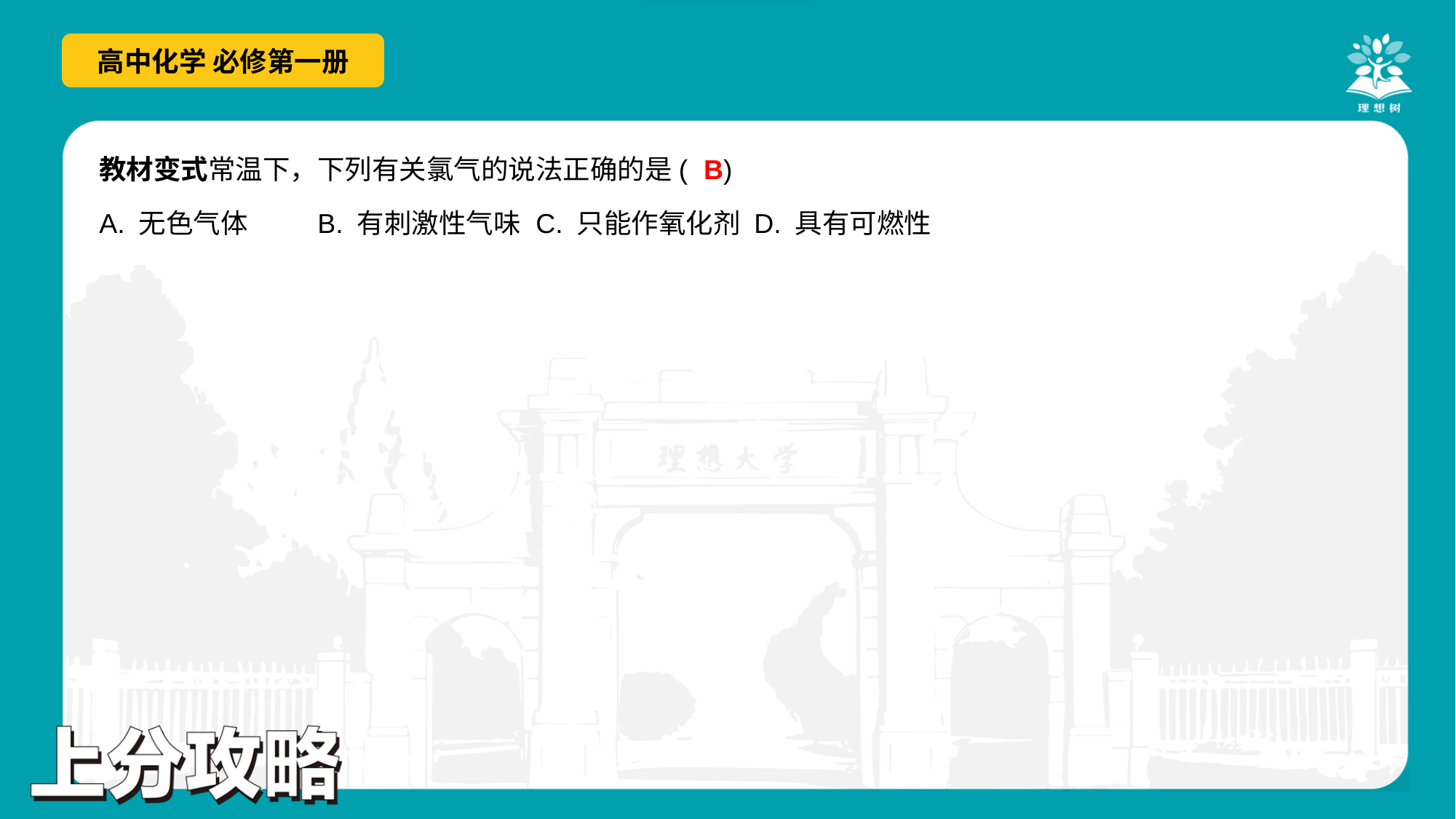

B
教材变式常温下，下列有关氯气的说法正确的是(     )
A. 无色气体	B. 有刺激性气味	C. 只能作氧化剂	D. 具有可燃性